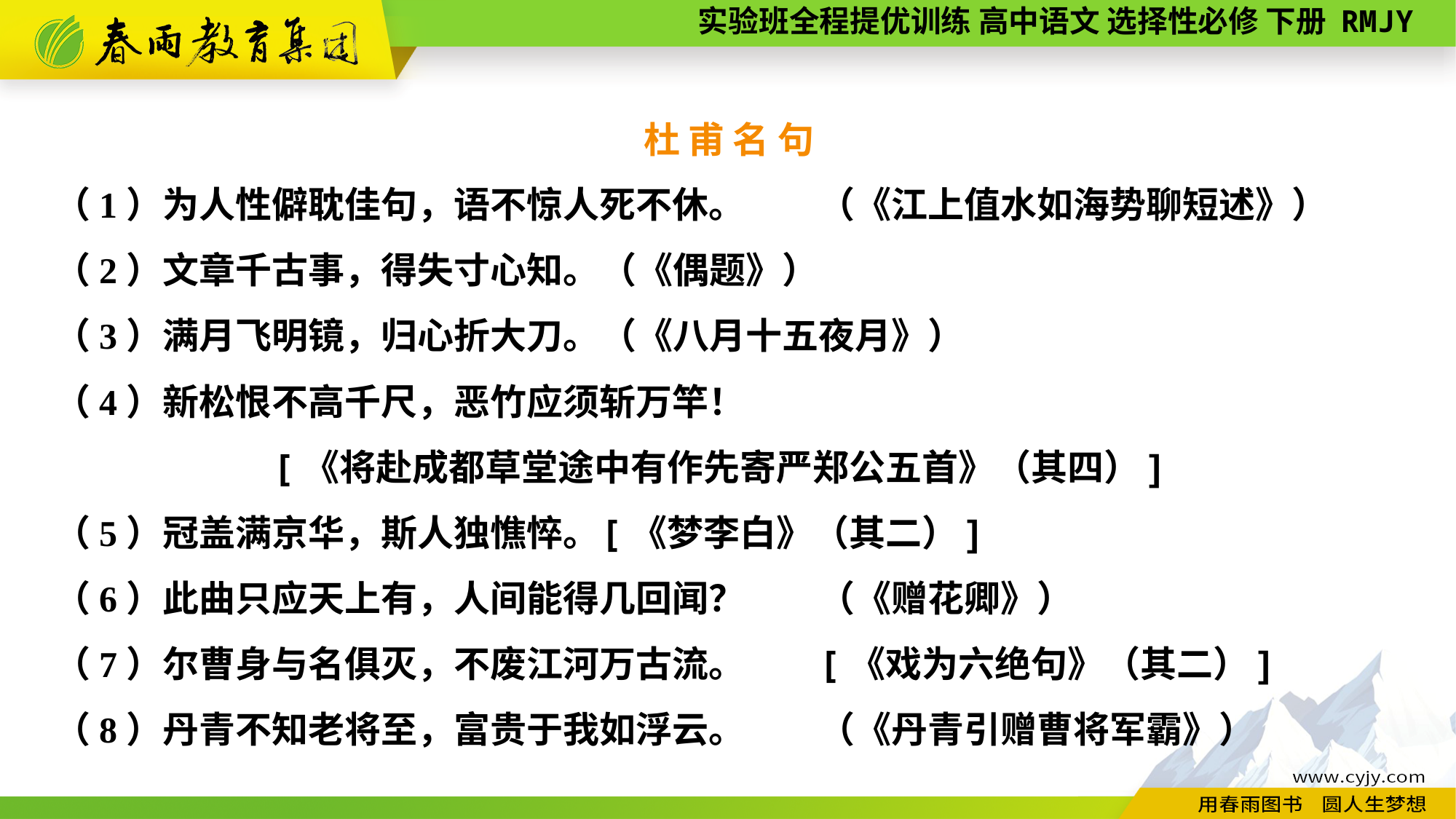

杜 甫 名 句
（1）为人性僻耽佳句，语不惊人死不休。	（《江上值水如海势聊短述》）
（2）文章千古事，得失寸心知。	（《偶题》）
（3）满月飞明镜，归心折大刀。	（《八月十五夜月》）
（4）新松恨不高千尺，恶竹应须斩万竿！
		[《将赴成都草堂途中有作先寄严郑公五首》（其四）]
（5）冠盖满京华，斯人独憔悴。	[《梦李白》（其二）]
（6）此曲只应天上有，人间能得几回闻？	（《赠花卿》）
（7）尔曹身与名俱灭，不废江河万古流。	[《戏为六绝句》（其二）]
（8）丹青不知老将至，富贵于我如浮云。	（《丹青引赠曹将军霸》）